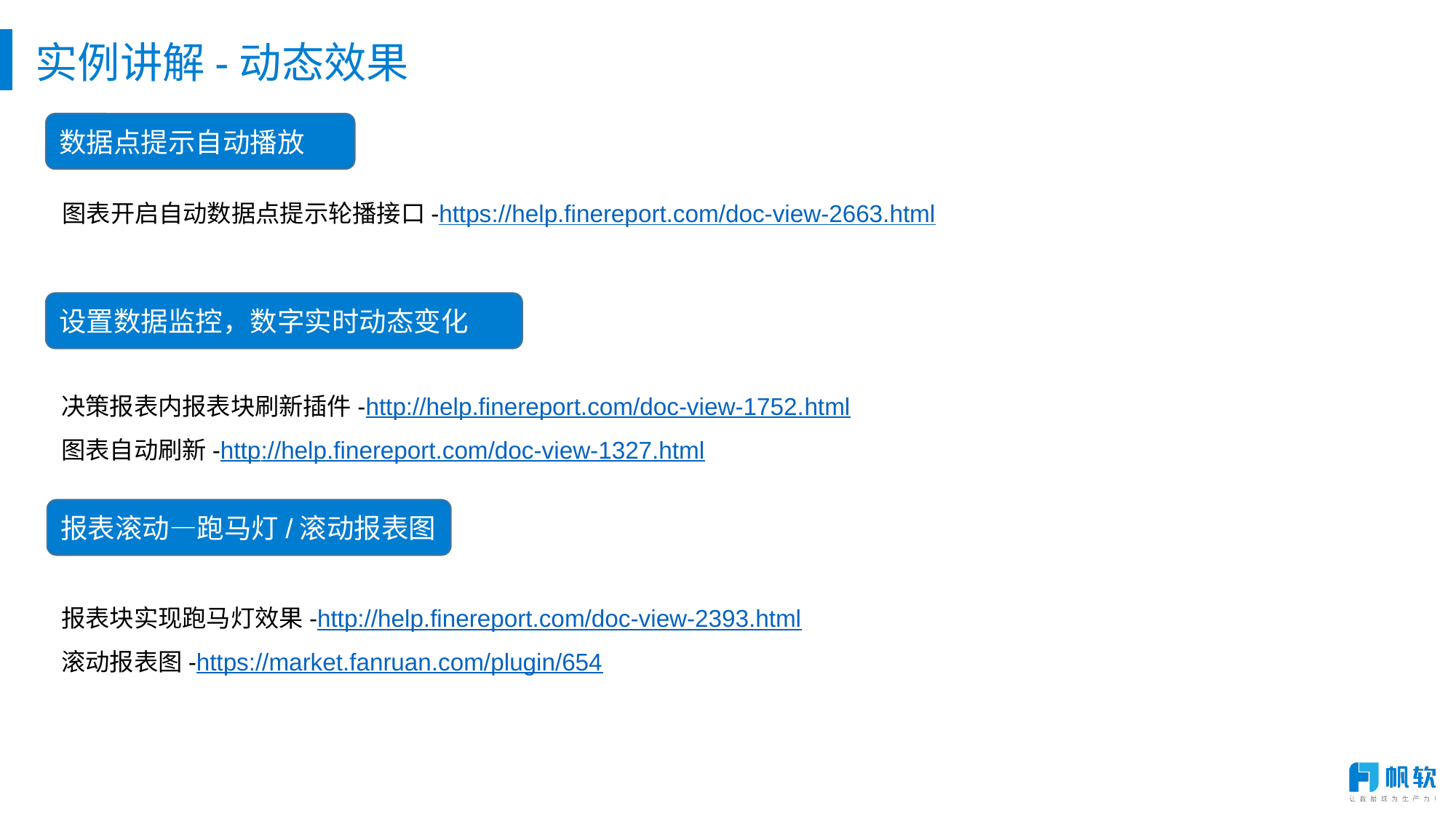

实例讲解-动态效果
数据点提示自动播放
图表开启自动数据点提示轮播接口-https://help.finereport.com/doc-view-2663.html

设置数据监控，数字实时动态变化
决策报表内报表块刷新插件-http://help.finereport.com/doc-view-1752.html
图表自动刷新-http://help.finereport.com/doc-view-1327.html

报表滚动—跑马灯/滚动报表图
报表块实现跑马灯效果-http://help.finereport.com/doc-view-2393.html
滚动报表图-https://market.fanruan.com/plugin/654